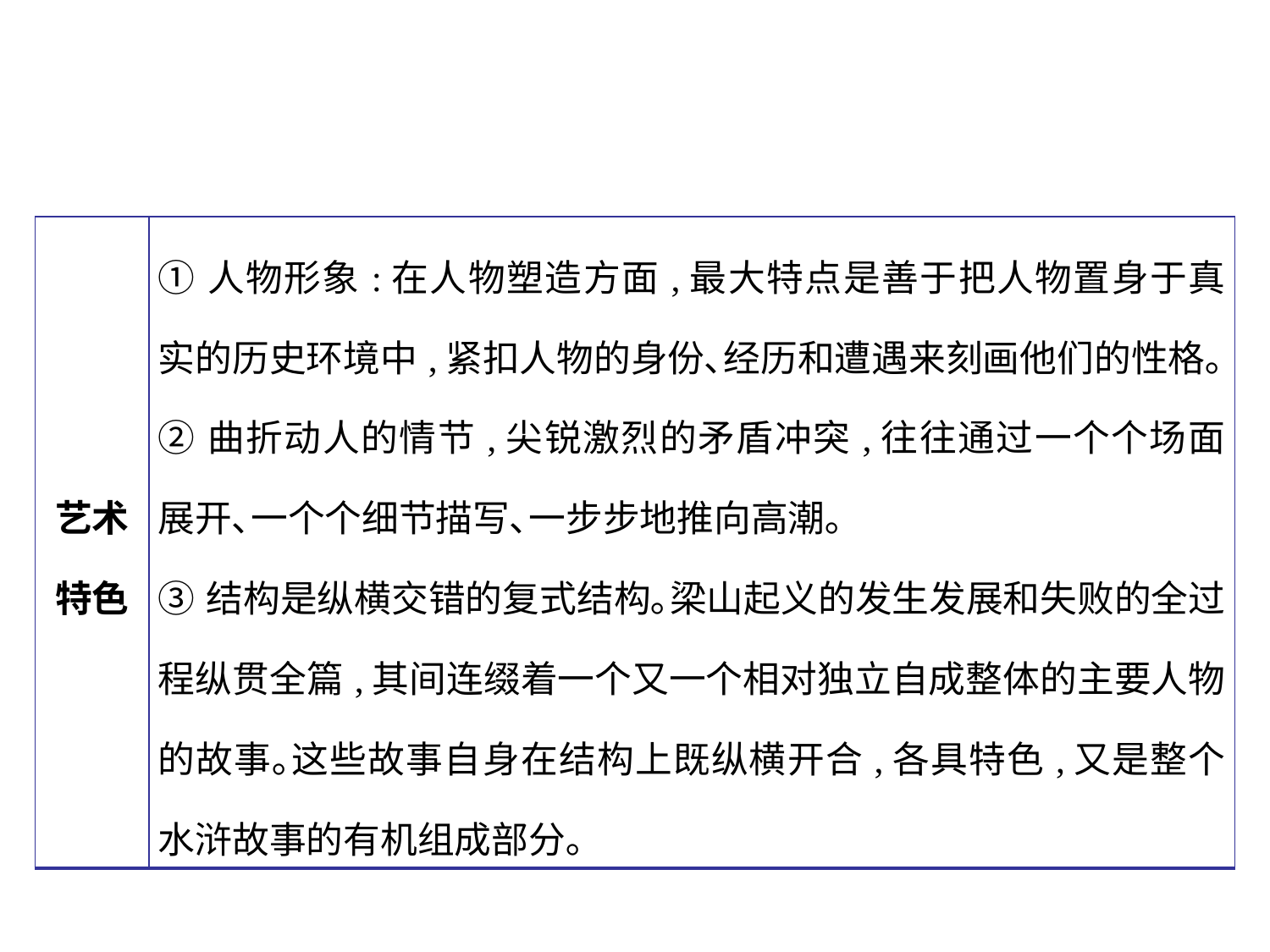

| 艺术特色 | ①人物形象:在人物塑造方面,最大特点是善于把人物置身于真实的历史环境中,紧扣人物的身份､经历和遭遇来刻画他们的性格｡ ②曲折动人的情节,尖锐激烈的矛盾冲突,往往通过一个个场面展开､一个个细节描写､一步步地推向高潮｡ ③结构是纵横交错的复式结构｡梁山起义的发生发展和失败的全过程纵贯全篇,其间连缀着一个又一个相对独立自成整体的主要人物的故事｡这些故事自身在结构上既纵横开合,各具特色,又是整个水浒故事的有机组成部分｡ |
| --- | --- |